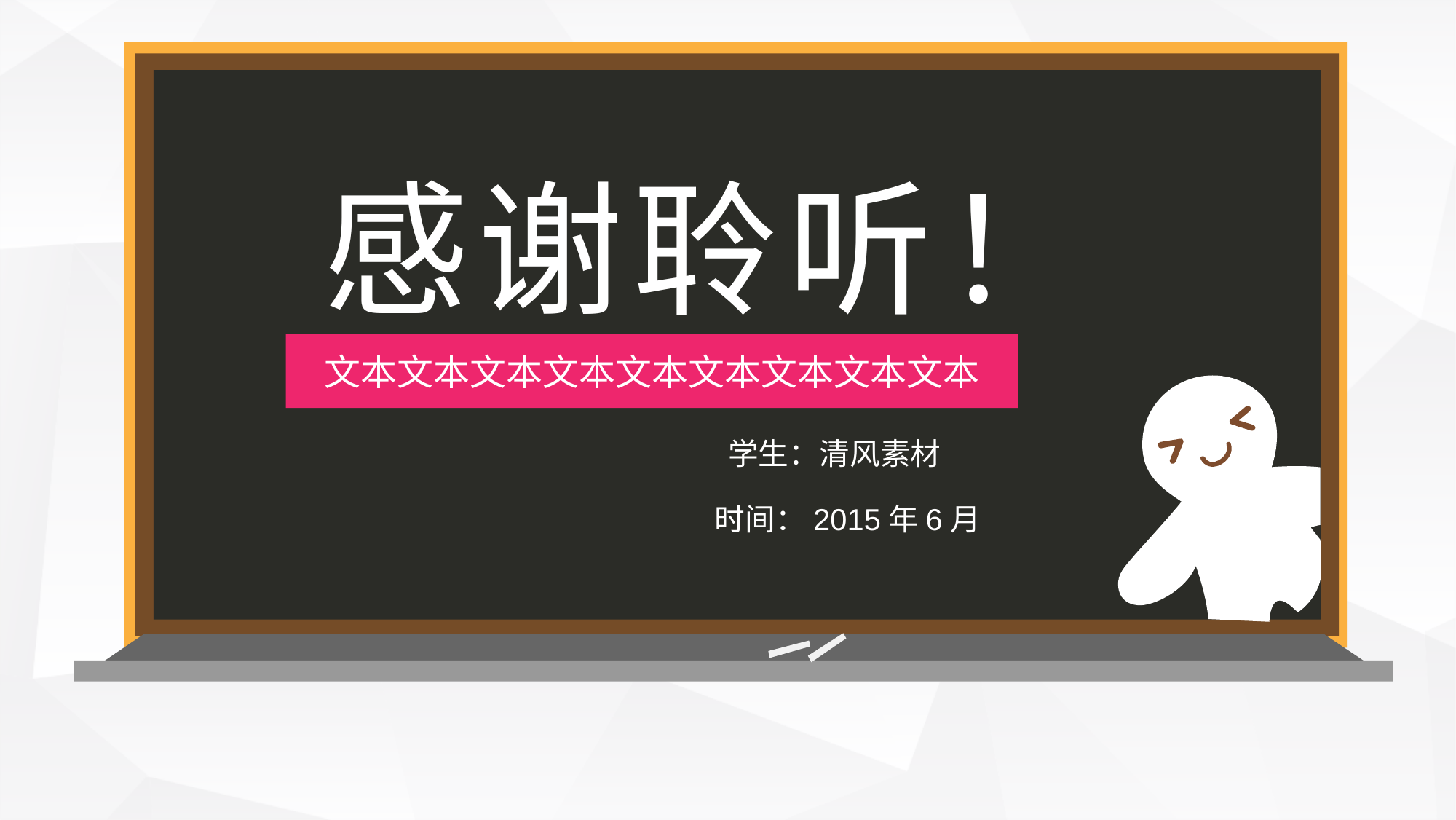

感谢聆听！
文本文本文本文本文本文本文本文本文本

学生：清风素材
时间：2015年6月